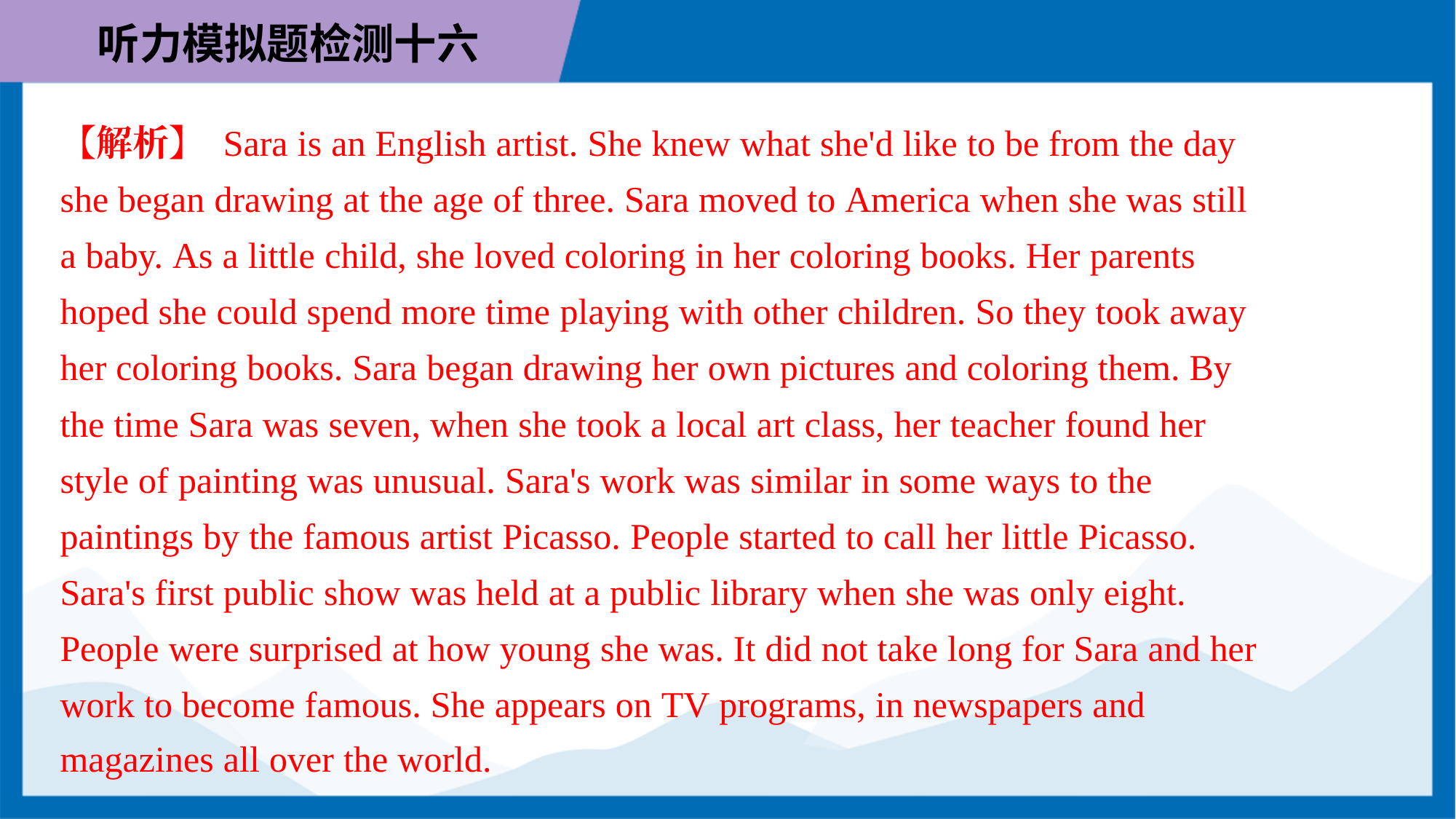

【解析】 Sara is an English artist. She knew what she'd like to be from the day
she began drawing at the age of three. Sara moved to America when she was still
a baby. As a little child, she loved coloring in her coloring books. Her parents
hoped she could spend more time playing with other children. So they took away
her coloring books. Sara began drawing her own pictures and coloring them. By
the time Sara was seven, when she took a local art class, her teacher found her
style of painting was unusual. Sara's work was similar in some ways to the
paintings by the famous artist Picasso. People started to call her little Picasso.
Sara's first public show was held at a public library when she was only eight.
People were surprised at how young she was. It did not take long for Sara and her
work to become famous. She appears on TV programs, in newspapers and
magazines all over the world.